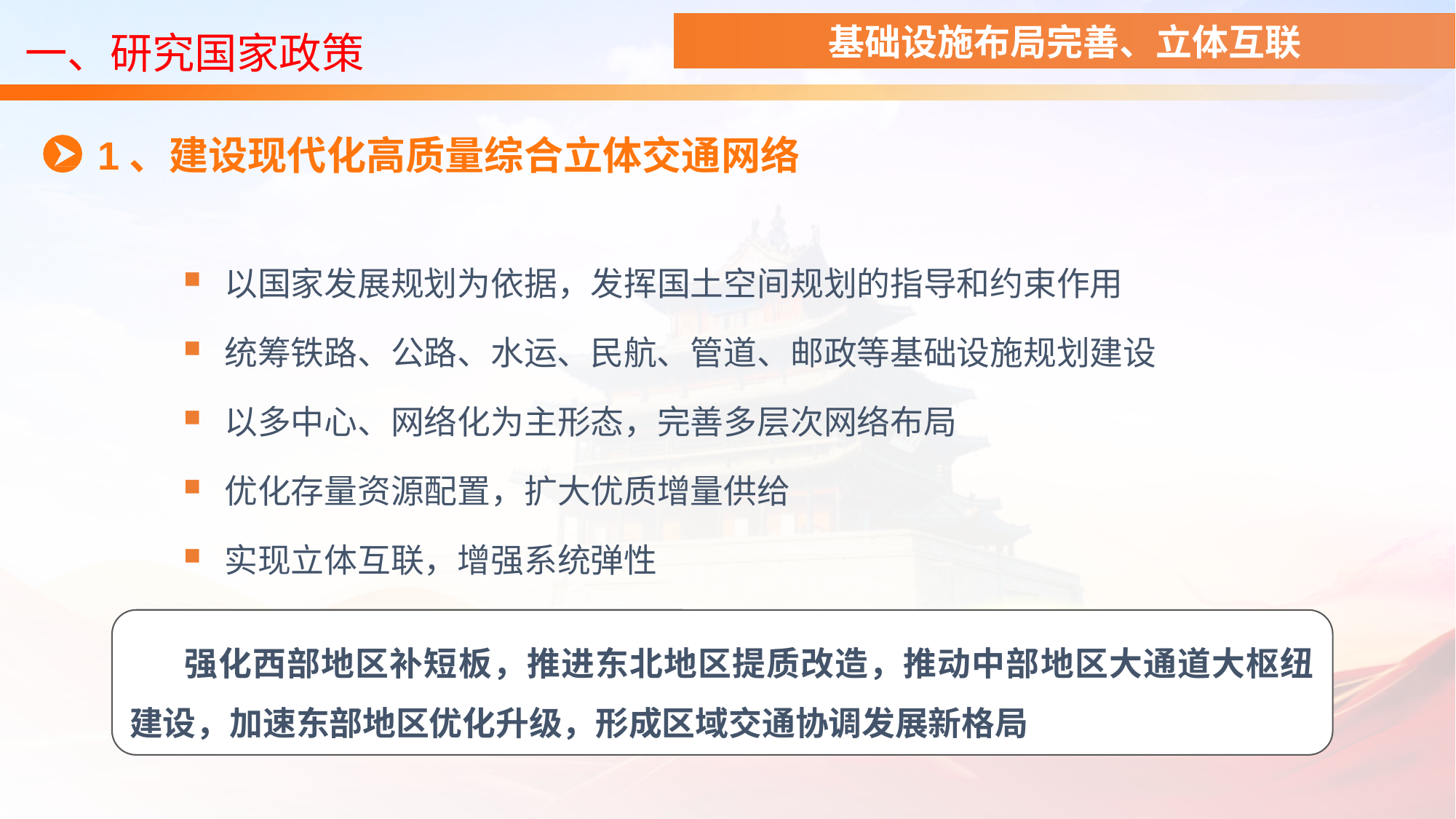

基础设施布局完善、立体互联
一、研究国家政策

1、建设现代化高质量综合立体交通网络

以国家发展规划为依据，发挥国土空间规划的指导和约束作用
统筹铁路、公路、水运、民航、管道、邮政等基础设施规划建设
以多中心、网络化为主形态，完善多层次网络布局
优化存量资源配置，扩大优质增量供给
实现立体互联，增强系统弹性
强化西部地区补短板，推进东北地区提质改造，推动中部地区大通道大枢纽建设，加速东部地区优化升级，形成区域交通协调发展新格局